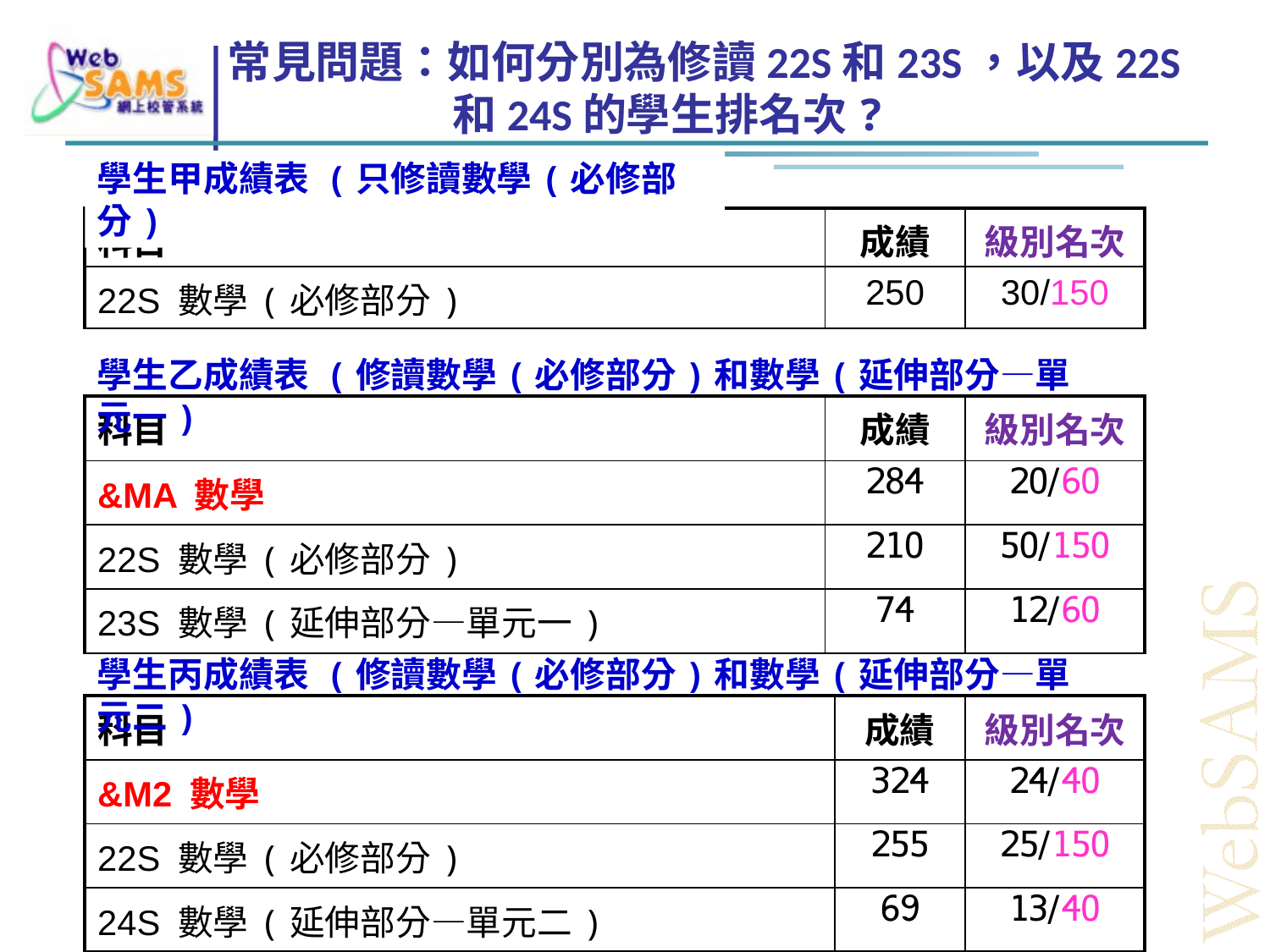

# 常見問題：如何分別為修讀22S和23S，以及22S和24S的學生排名次?
學生甲成績表 (只修讀數學(必修部分)
| 科目 | 成績 | 級別名次 |
| --- | --- | --- |
| 22S 數學(必修部分) | 250 | 30/150 |
學生乙成績表 (修讀數學(必修部分)和數學(延伸部分—單元一)
| 科目 | 成績 | 級別名次 |
| --- | --- | --- |
| &MA 數學 | 284 | 20/60 |
| 22S 數學(必修部分) | 210 | 50/150 |
| 23S 數學(延伸部分—單元一) | 74 | 12/60 |
學生丙成績表 (修讀數學(必修部分)和數學(延伸部分—單元二)
| 科目 | 成績 | 級別名次 |
| --- | --- | --- |
| &M2 數學 | 324 | 24/40 |
| 22S 數學(必修部分) | 255 | 25/150 |
| 24S 數學(延伸部分—單元二) | 69 | 13/40 |